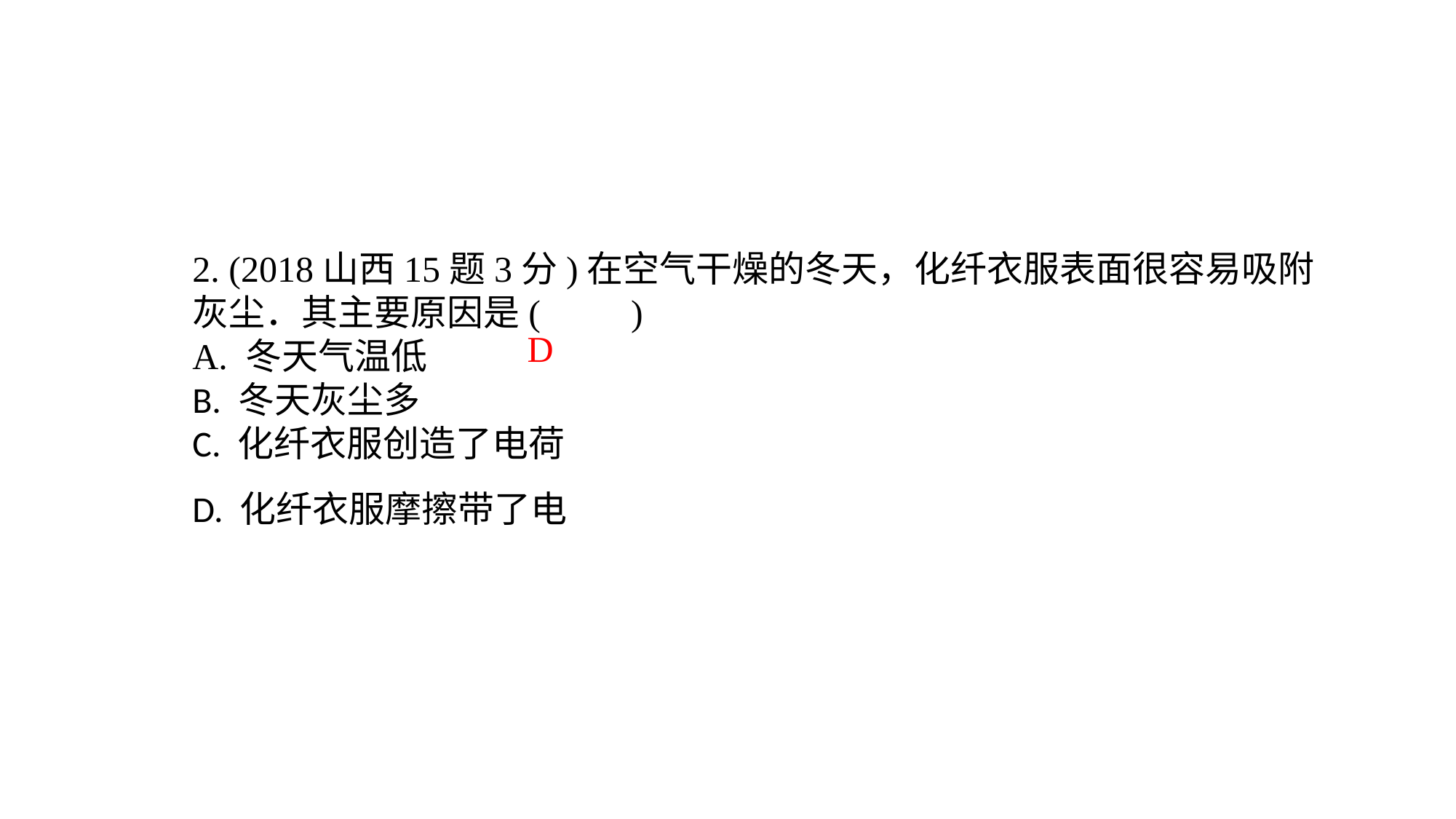

2. (2018山西15题3分)在空气干燥的冬天，化纤衣服表面很容易吸附灰尘．其主要原因是(　　)A. 冬天气温低B. 冬天灰尘多C. 化纤衣服创造了电荷D. 化纤衣服摩擦带了电
D